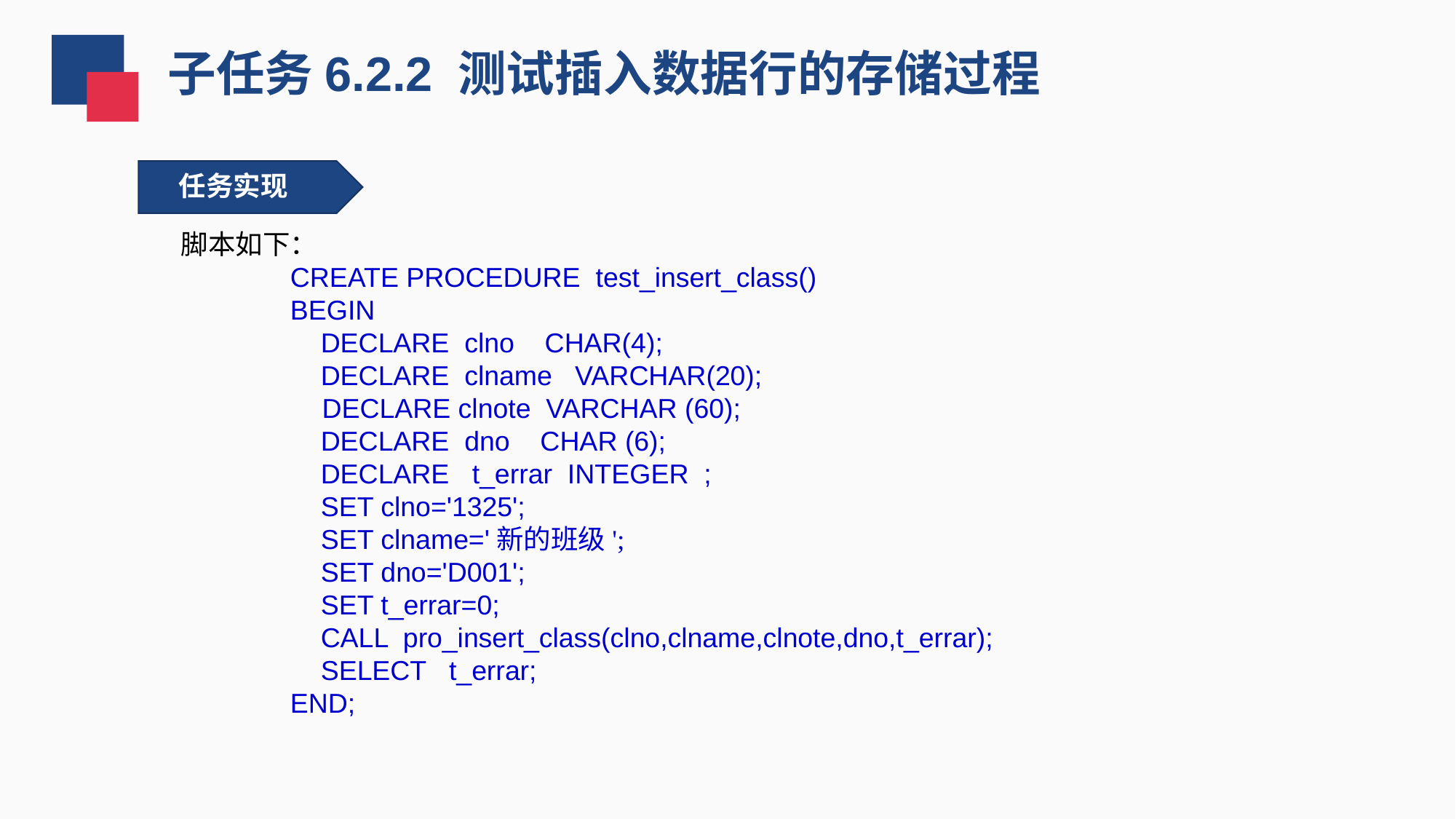

子任务6.2.2 测试插入数据行的存储过程

任务实现
脚本如下：
CREATE PROCEDURE  test_insert_class()
BEGIN
    DECLARE  clno    CHAR(4);
    DECLARE  clname   VARCHAR(20);
DECLARE clnote  VARCHAR (60);
    DECLARE  dno    CHAR (6);
    DECLARE   t_errar  INTEGER  ;
    SET clno='1325';
    SET clname='新的班级';
    SET dno='D001';
    SET t_errar=0;
    CALL  pro_insert_class(clno,clname,clnote,dno,t_errar);
    SELECT   t_errar;
END;